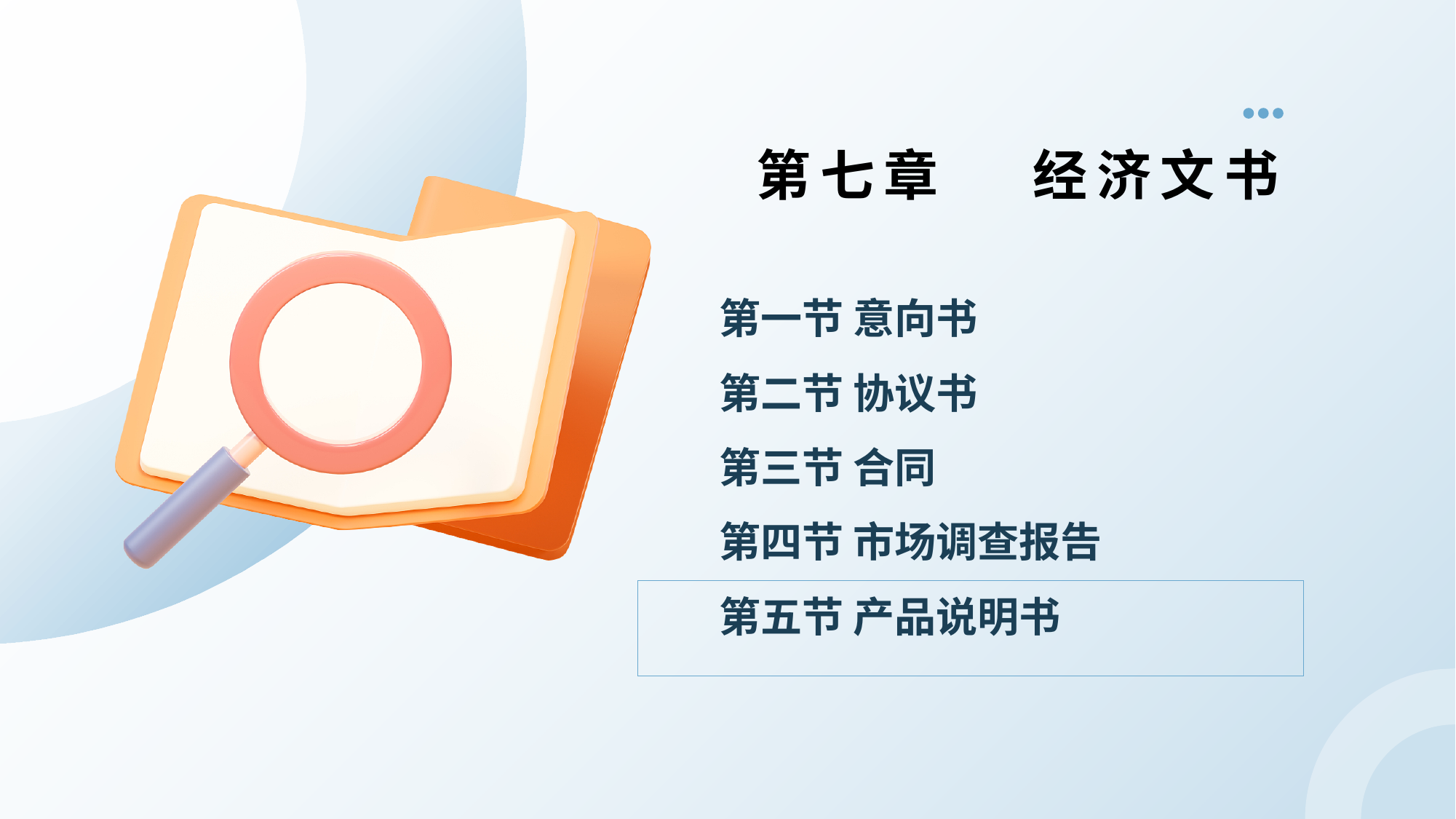

第七章    经济文书
# 第一节 意向书 第二节 协议书 第三节 合同 第四节 市场调查报告 第五节 产品说明书